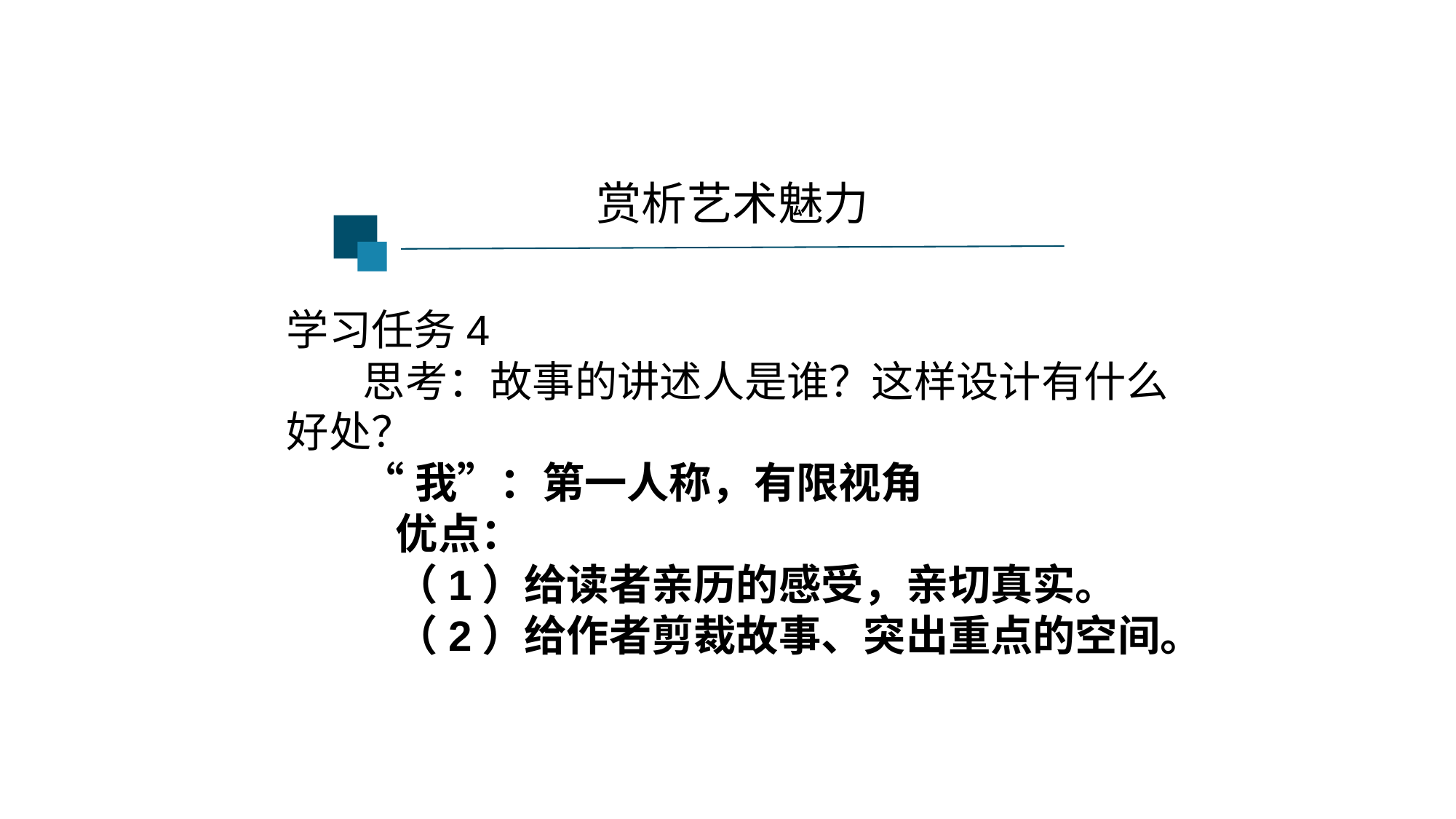

赏析艺术魅力

学习任务4
       思考：故事的讲述人是谁？这样设计有什么好处？
        “我”：第一人称，有限视角
	优点：
	（1）给读者亲历的感受，亲切真实。
	（2）给作者剪裁故事、突出重点的空间。